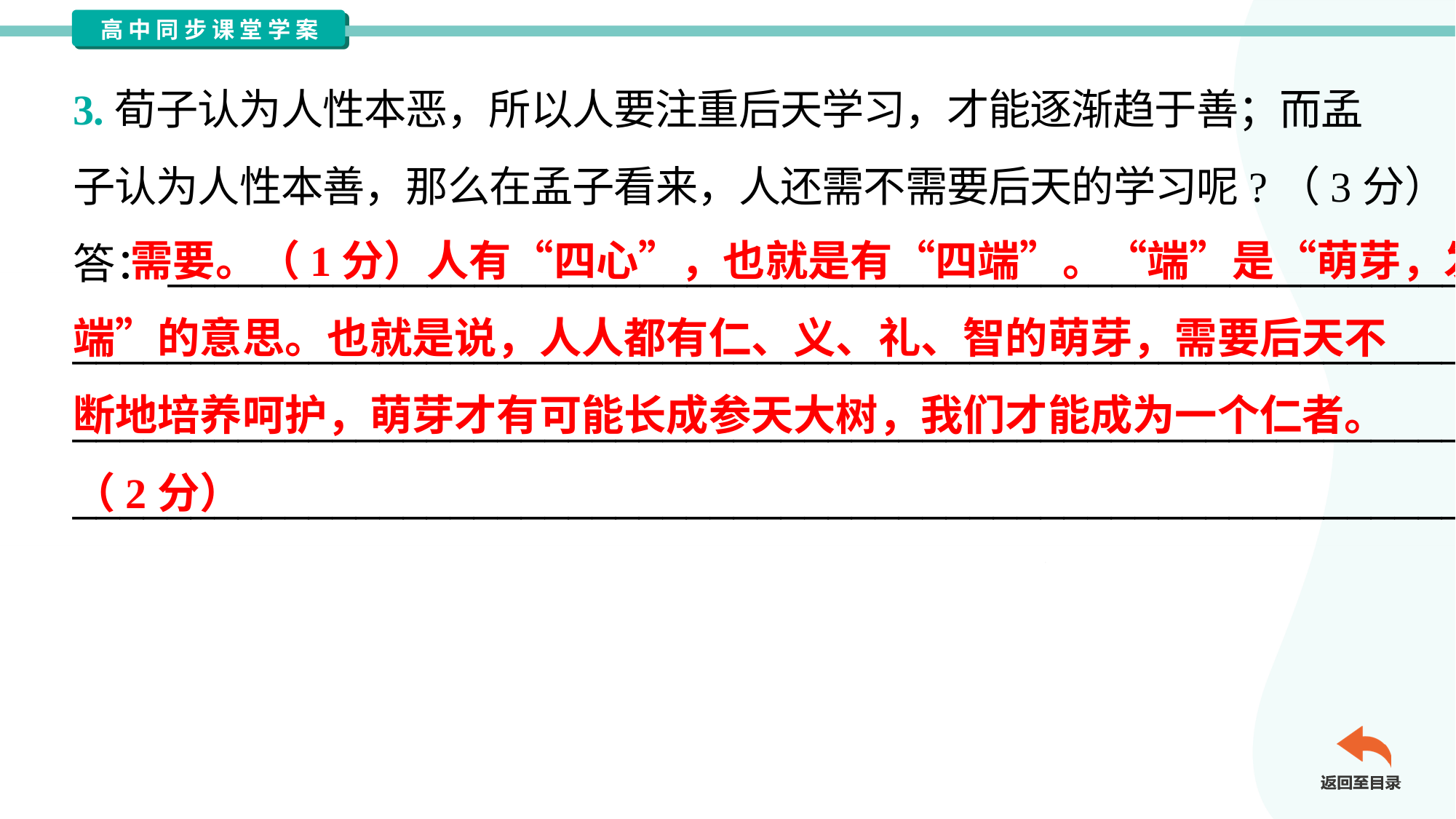

3.荀子认为人性本恶，所以人要注重后天学习，才能逐渐趋于善；而孟
子认为人性本善，那么在孟子看来，人还需不需要后天的学习呢?（3分）
答：_________________________________________________________
_____________________________________________________________
_____________________________________________________________
_____________________________________________________________
     需要。（1分）人有“四心”，也就是有“四端”。“端”是“萌芽，发
端”的意思。也就是说，人人都有仁、义、礼、智的萌芽，需要后天不
断地培养呵护，萌芽才有可能长成参天大树，我们才能成为一个仁者。
（2分）